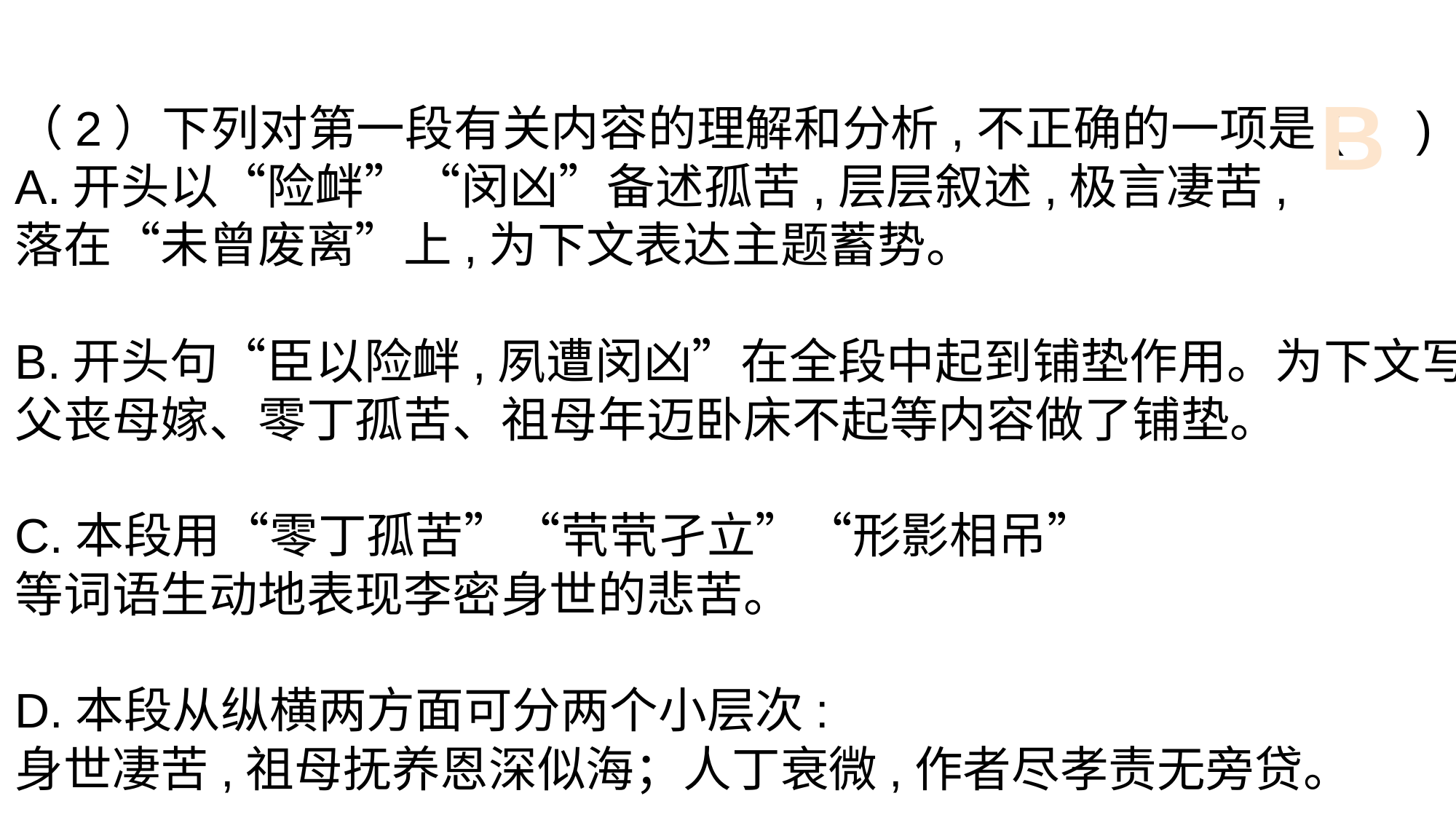

B
（2）下列对第一段有关内容的理解和分析,不正确的一项是(　)
A.开头以“险衅”“闵凶”备述孤苦,层层叙述,极言凄苦,
落在“未曾废离”上,为下文表达主题蓄势。

B.开头句“臣以险衅,夙遭闵凶”在全段中起到铺垫作用。为下文写
父丧母嫁、零丁孤苦、祖母年迈卧床不起等内容做了铺垫。

C.本段用“零丁孤苦”“茕茕孑立”“形影相吊”
等词语生动地表现李密身世的悲苦。

D.本段从纵横两方面可分两个小层次:
身世凄苦,祖母抚养恩深似海；人丁衰微,作者尽孝责无旁贷。